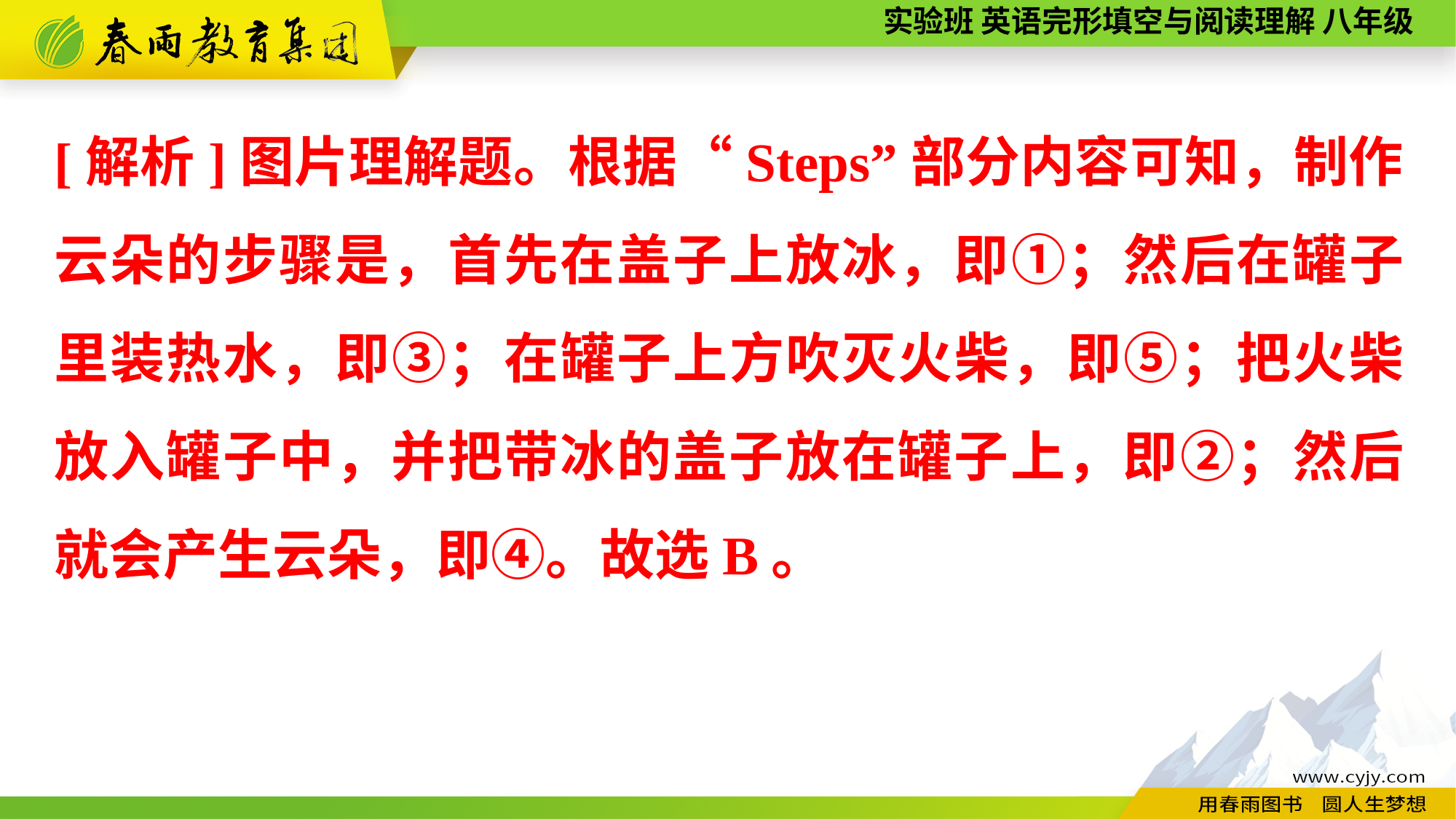

[解析]图片理解题。根据“Steps”部分内容可知，制作云朵的步骤是，首先在盖子上放冰，即①；然后在罐子里装热水，即③；在罐子上方吹灭火柴，即⑤；把火柴放入罐子中，并把带冰的盖子放在罐子上，即②；然后就会产生云朵，即④。故选B。